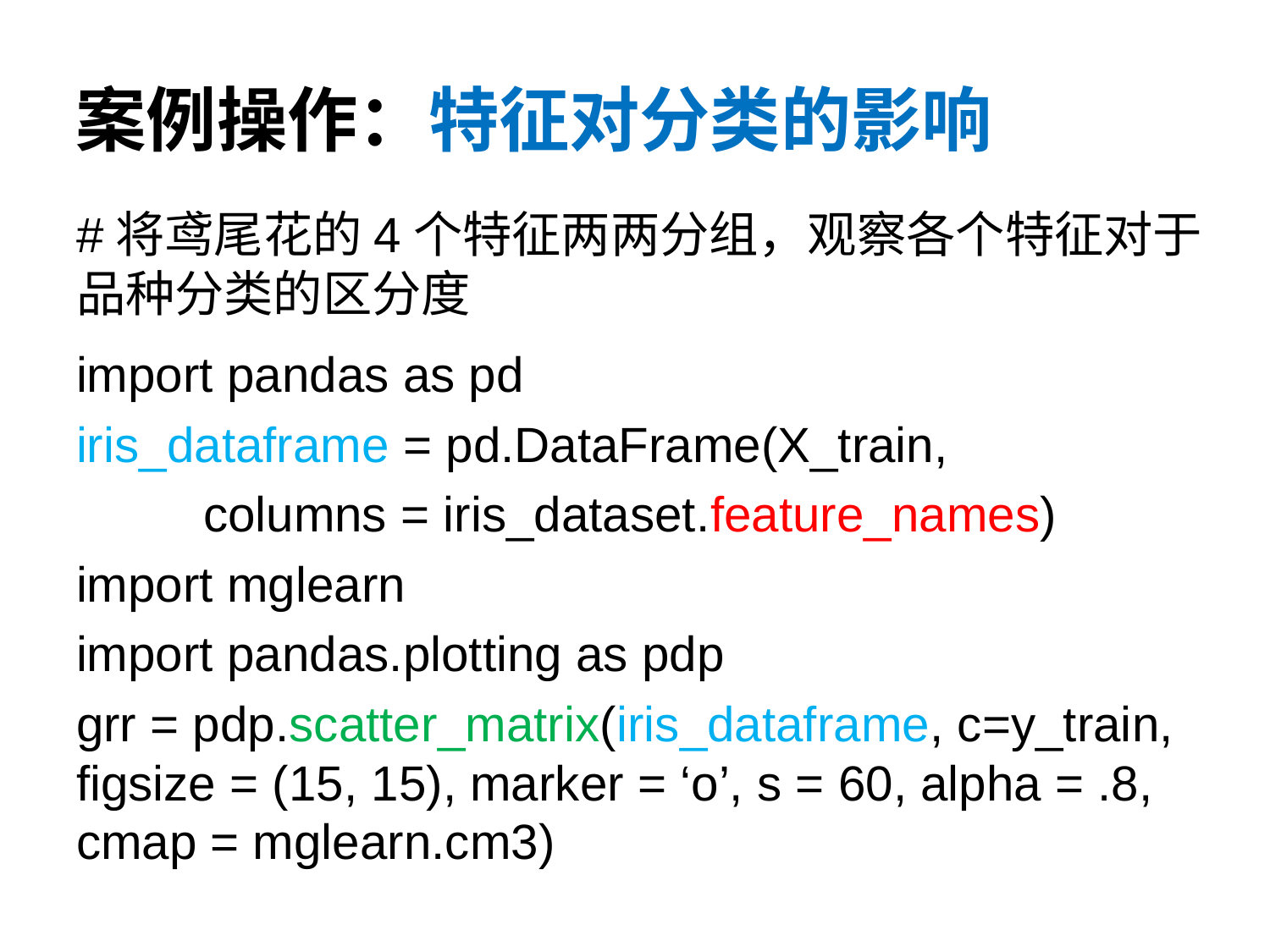

# 案例操作：特征对分类的影响
#将鸢尾花的4个特征两两分组，观察各个特征对于品种分类的区分度
import pandas as pd
iris_dataframe = pd.DataFrame(X_train,
columns = iris_dataset.feature_names)
import mglearn
import pandas.plotting as pdp
grr = pdp.scatter_matrix(iris_dataframe, c=y_train, figsize = (15, 15), marker = ‘o’, s = 60, alpha = .8, cmap = mglearn.cm3)